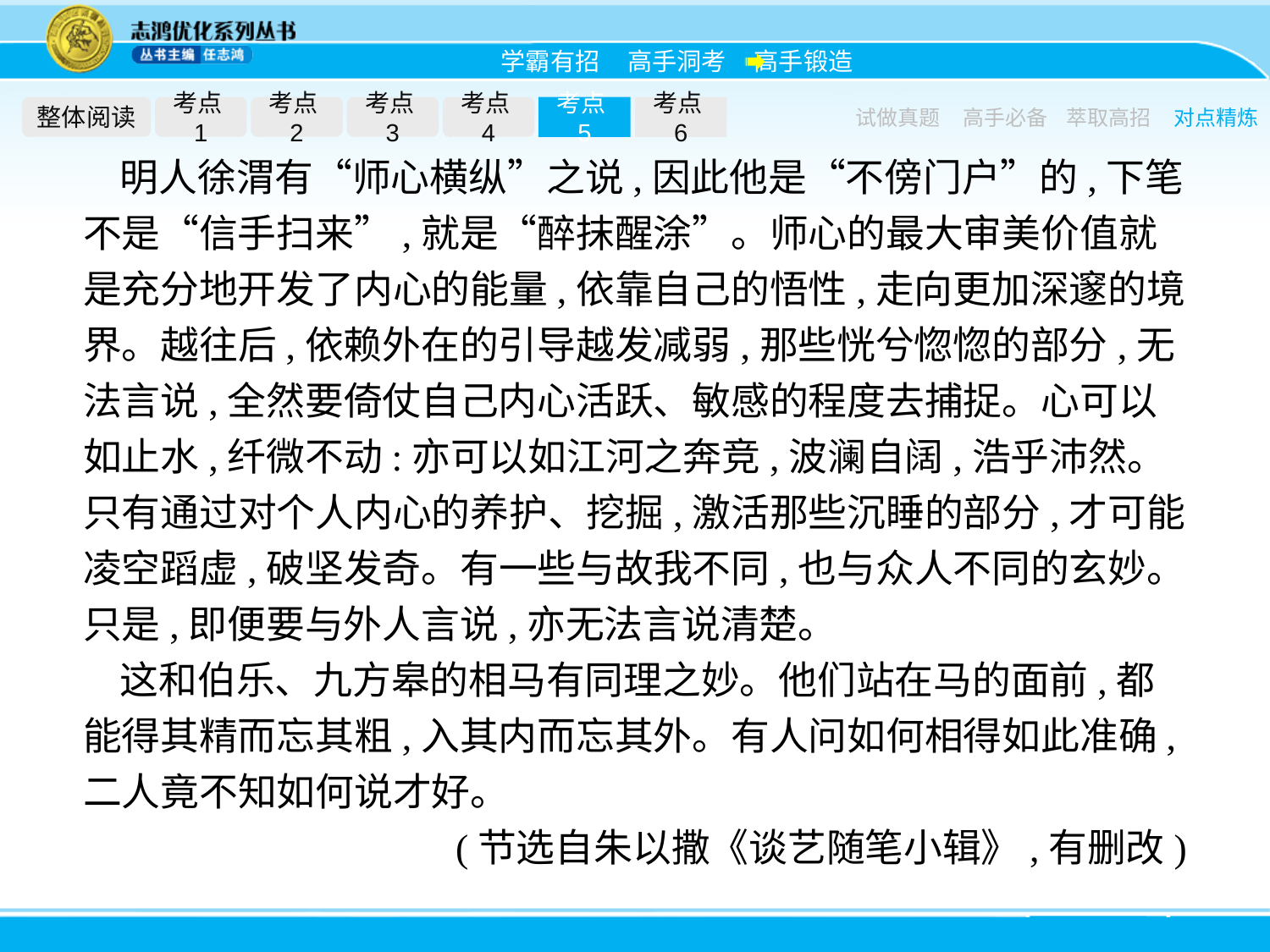

整体阅读
考点1
考点2
考点3
考点4
考点5
考点6
试做真题
高手必备
萃取高招
对点精炼
明人徐渭有“师心横纵”之说,因此他是“不傍门户”的,下笔不是“信手扫来”,就是“醉抹醒涂”。师心的最大审美价值就是充分地开发了内心的能量,依靠自己的悟性,走向更加深邃的境界。越往后,依赖外在的引导越发减弱,那些恍兮惚惚的部分,无法言说,全然要倚仗自己内心活跃、敏感的程度去捕捉。心可以如止水,纤微不动:亦可以如江河之奔竞,波澜自阔,浩乎沛然。只有通过对个人内心的养护、挖掘,激活那些沉睡的部分,才可能凌空蹈虚,破坚发奇。有一些与故我不同,也与众人不同的玄妙。只是,即便要与外人言说,亦无法言说清楚。
这和伯乐、九方皋的相马有同理之妙。他们站在马的面前,都能得其精而忘其粗,入其内而忘其外。有人问如何相得如此准确,二人竟不知如何说才好。
(节选自朱以撒《谈艺随笔小辑》,有删改)